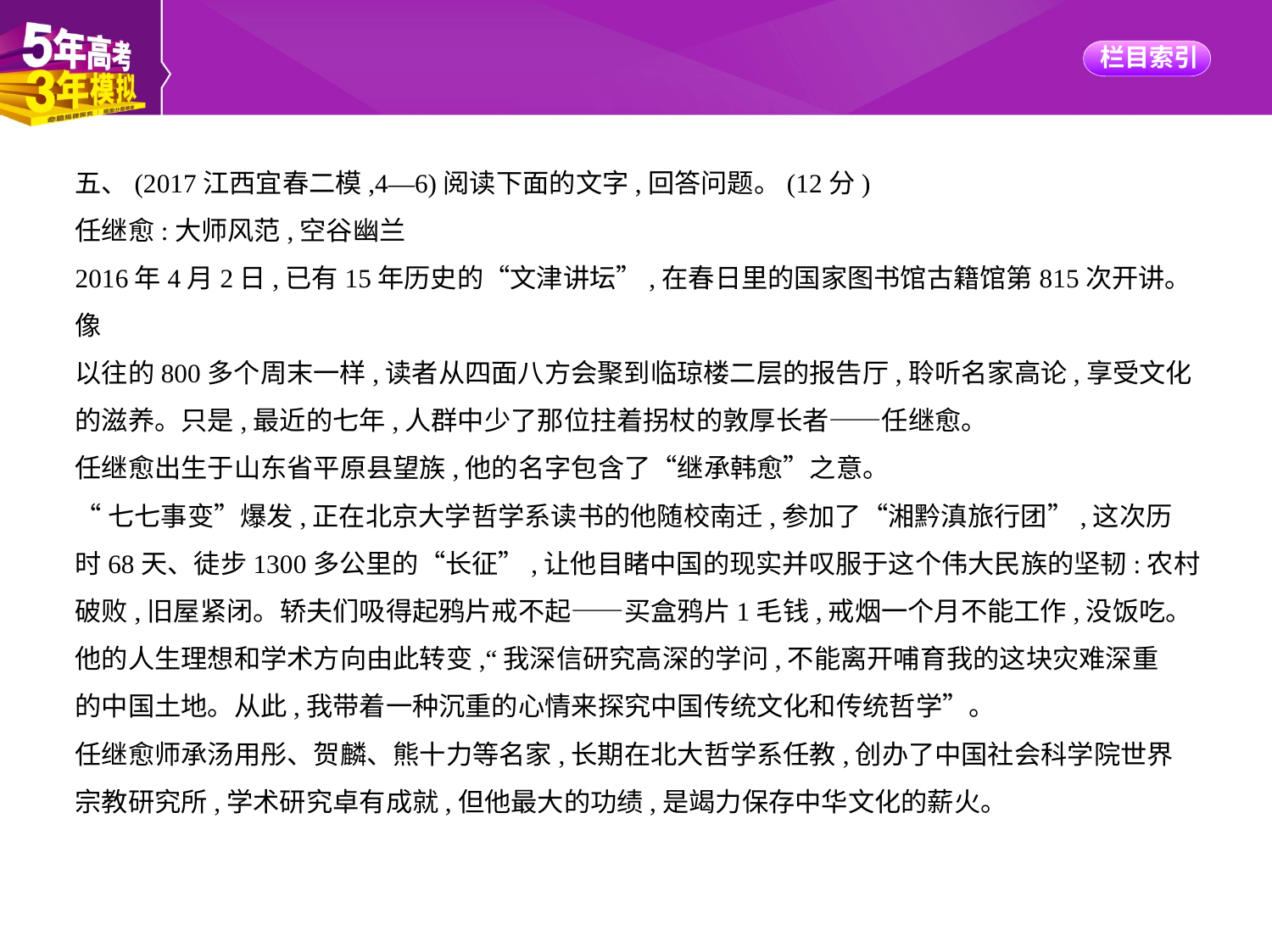

五、(2017江西宜春二模,4—6)阅读下面的文字,回答问题。(12分)
任继愈:大师风范,空谷幽兰
2016年4月2日,已有15年历史的“文津讲坛”,在春日里的国家图书馆古籍馆第815次开讲。像
以往的800多个周末一样,读者从四面八方会聚到临琼楼二层的报告厅,聆听名家高论,享受文化
的滋养。只是,最近的七年,人群中少了那位拄着拐杖的敦厚长者——任继愈。
任继愈出生于山东省平原县望族,他的名字包含了“继承韩愈”之意。
“七七事变”爆发,正在北京大学哲学系读书的他随校南迁,参加了“湘黔滇旅行团”,这次历
时68天、徒步1300多公里的“长征”,让他目睹中国的现实并叹服于这个伟大民族的坚韧:农村
破败,旧屋紧闭。轿夫们吸得起鸦片戒不起——买盒鸦片1毛钱,戒烟一个月不能工作,没饭吃。
他的人生理想和学术方向由此转变,“我深信研究高深的学问,不能离开哺育我的这块灾难深重
的中国土地。从此,我带着一种沉重的心情来探究中国传统文化和传统哲学”。
任继愈师承汤用彤、贺麟、熊十力等名家,长期在北大哲学系任教,创办了中国社会科学院世界
宗教研究所,学术研究卓有成就,但他最大的功绩,是竭力保存中华文化的薪火。